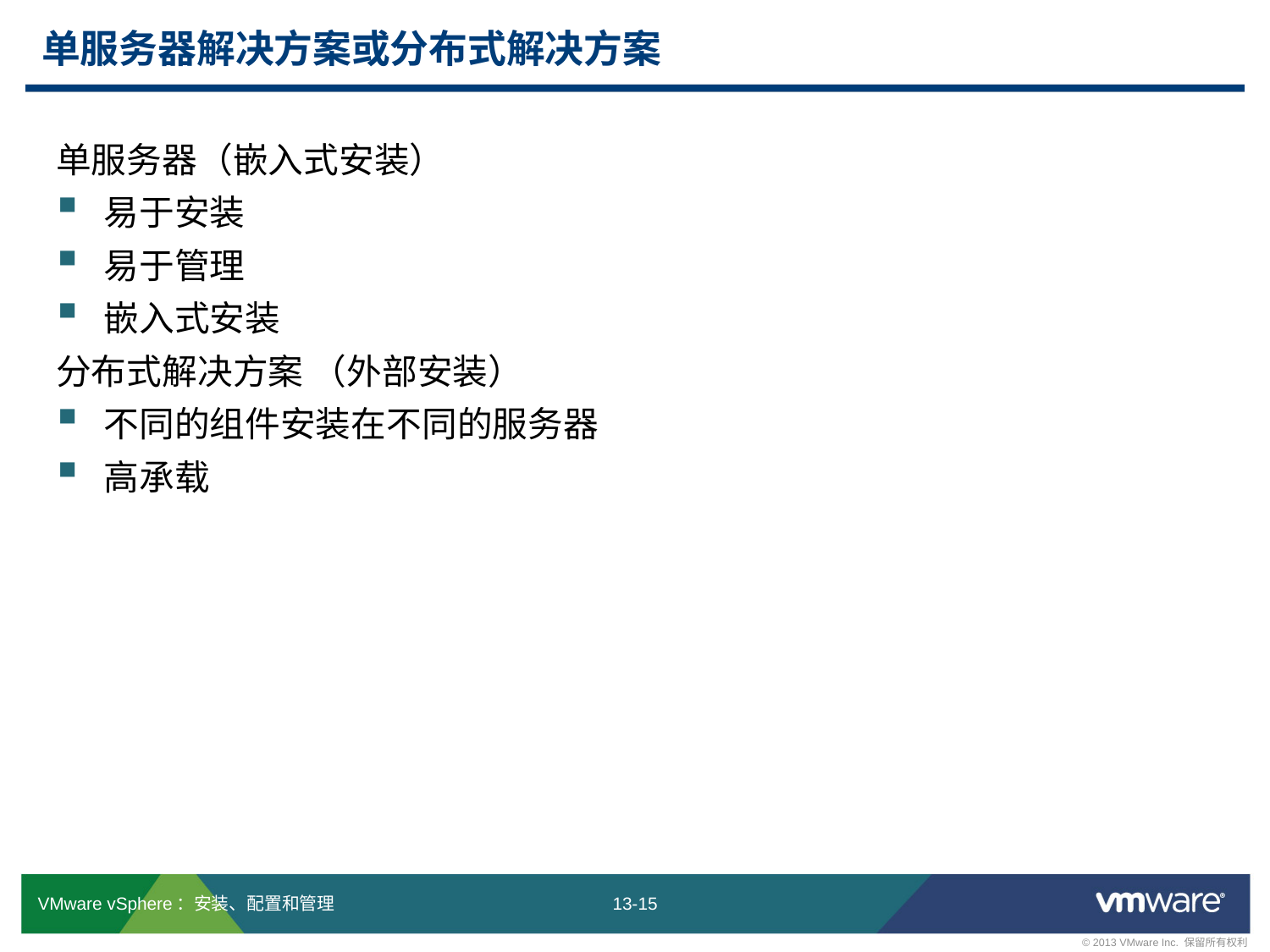

# 单服务器解决方案或分布式解决方案

虚拟机
Single Sign On 服务器
Inventory Service

虚拟机
vCenter Server
vSphere Web Client

虚拟机
数据库服务器
vSphere Update Manager
单服务器（嵌入式安装）
易于安装
易于管理
嵌入式安装
分布式解决方案 （外部安装）
不同的组件安装在不同的服务器
高承载

虚拟机
vCenter Server

虚拟机
Single Sign On 服务器

虚拟机
Inventory Service

虚拟机
数据库服务器

虚拟机
vSphere Web Client

虚拟机
vSphere Update Manager
单一 vCenter Server 5.1 解决方案
分布式 vCenter Server 解决方案